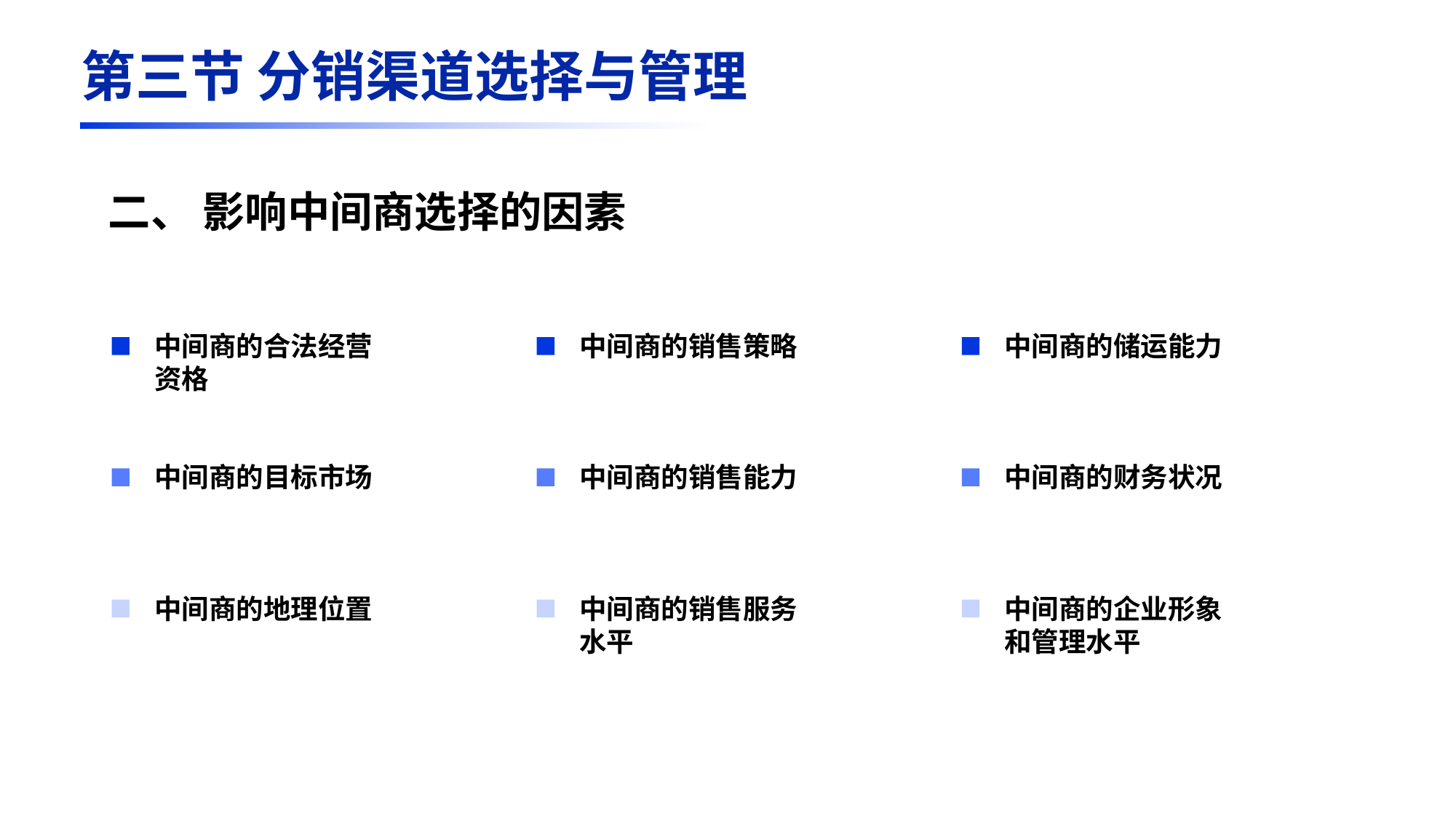

第三节 分销渠道选择与管理
二、 影响中间商选择的因素
中间商的合法经营资格

中间商的目标市场

中间商的地理位置

中间商的销售策略

中间商的销售能力

中间商的销售服务水平

中间商的储运能力

中间商的财务状况

中间商的企业形象和管理水平